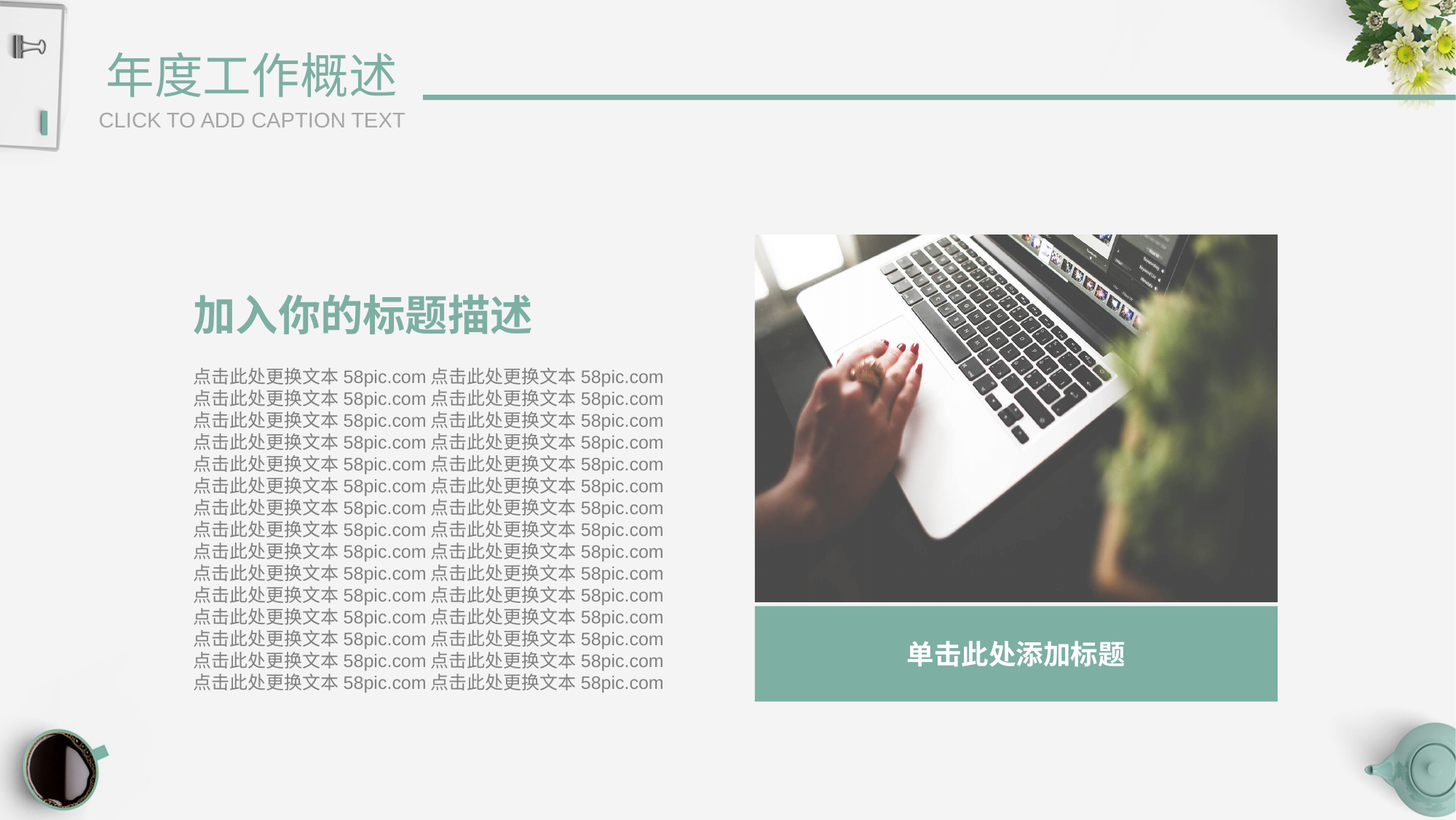

年度工作概述

CLICK TO ADD CAPTION TEXT

加入你的标题描述
点击此处更换文本58pic.com点击此处更换文本58pic.com
点击此处更换文本58pic.com点击此处更换文本58pic.com
点击此处更换文本58pic.com点击此处更换文本58pic.com
点击此处更换文本58pic.com点击此处更换文本58pic.com
点击此处更换文本58pic.com点击此处更换文本58pic.com
点击此处更换文本58pic.com点击此处更换文本58pic.com
点击此处更换文本58pic.com点击此处更换文本58pic.com
点击此处更换文本58pic.com点击此处更换文本58pic.com
点击此处更换文本58pic.com点击此处更换文本58pic.com
点击此处更换文本58pic.com点击此处更换文本58pic.com
点击此处更换文本58pic.com点击此处更换文本58pic.com
点击此处更换文本58pic.com点击此处更换文本58pic.com
点击此处更换文本58pic.com点击此处更换文本58pic.com
点击此处更换文本58pic.com点击此处更换文本58pic.com
点击此处更换文本58pic.com点击此处更换文本58pic.com

单击此处添加标题